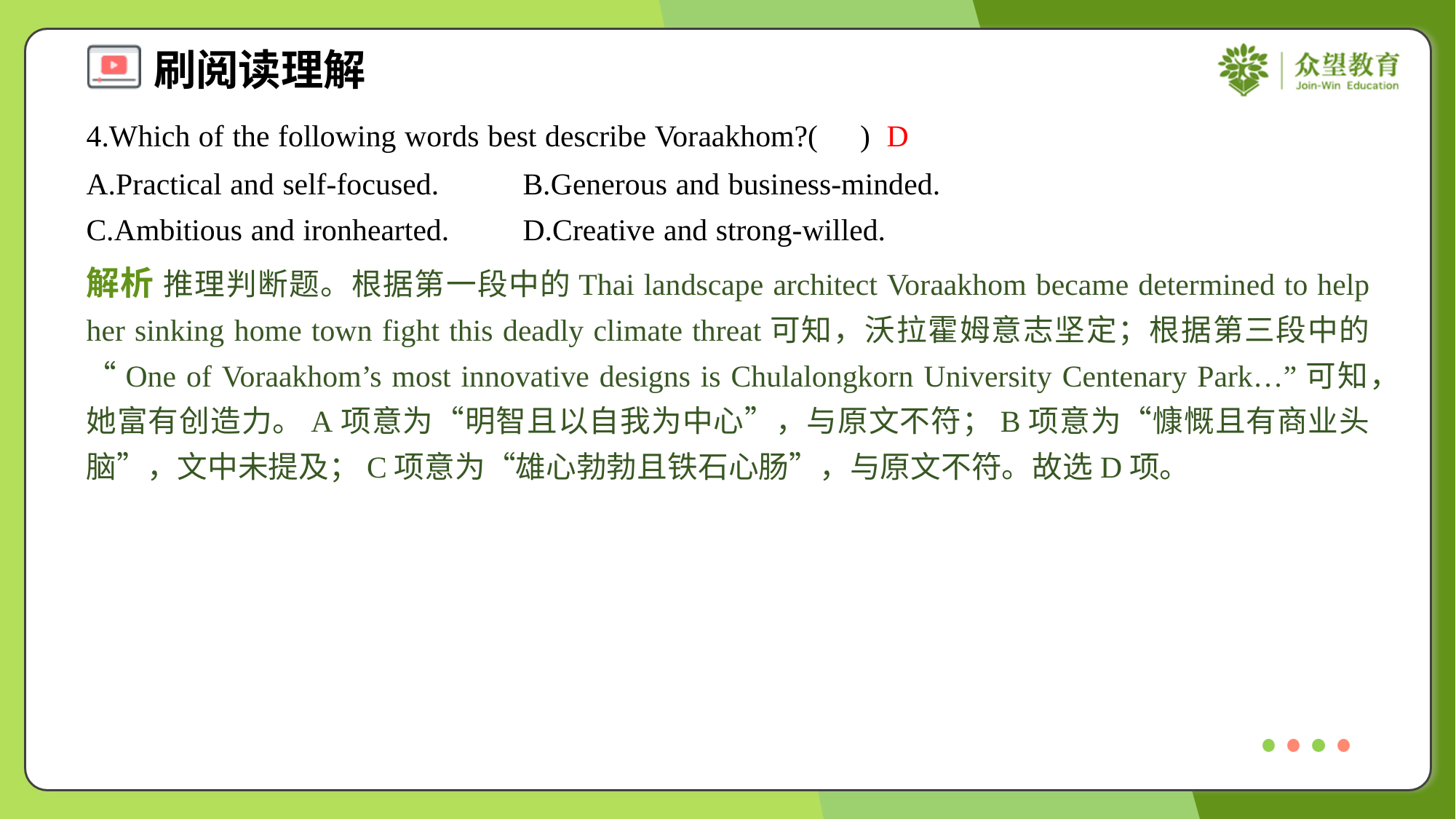

4.Which of the following words best describe Voraakhom?(     )
D
A.Practical and self-focused.	B.Generous and business-minded.
C.Ambitious and ironhearted.	D.Creative and strong-willed.
解析 推理判断题。根据第一段中的Thai landscape architect Voraakhom became determined to help her sinking home town fight this deadly climate threat可知，沃拉霍姆意志坚定；根据第三段中的“One of Voraakhom’s most innovative designs is Chulalongkorn University Centenary Park…”可知，她富有创造力。A项意为“明智且以自我为中心”，与原文不符；B项意为“慷慨且有商业头脑”，文中未提及；C项意为“雄心勃勃且铁石心肠”，与原文不符。故选D项。